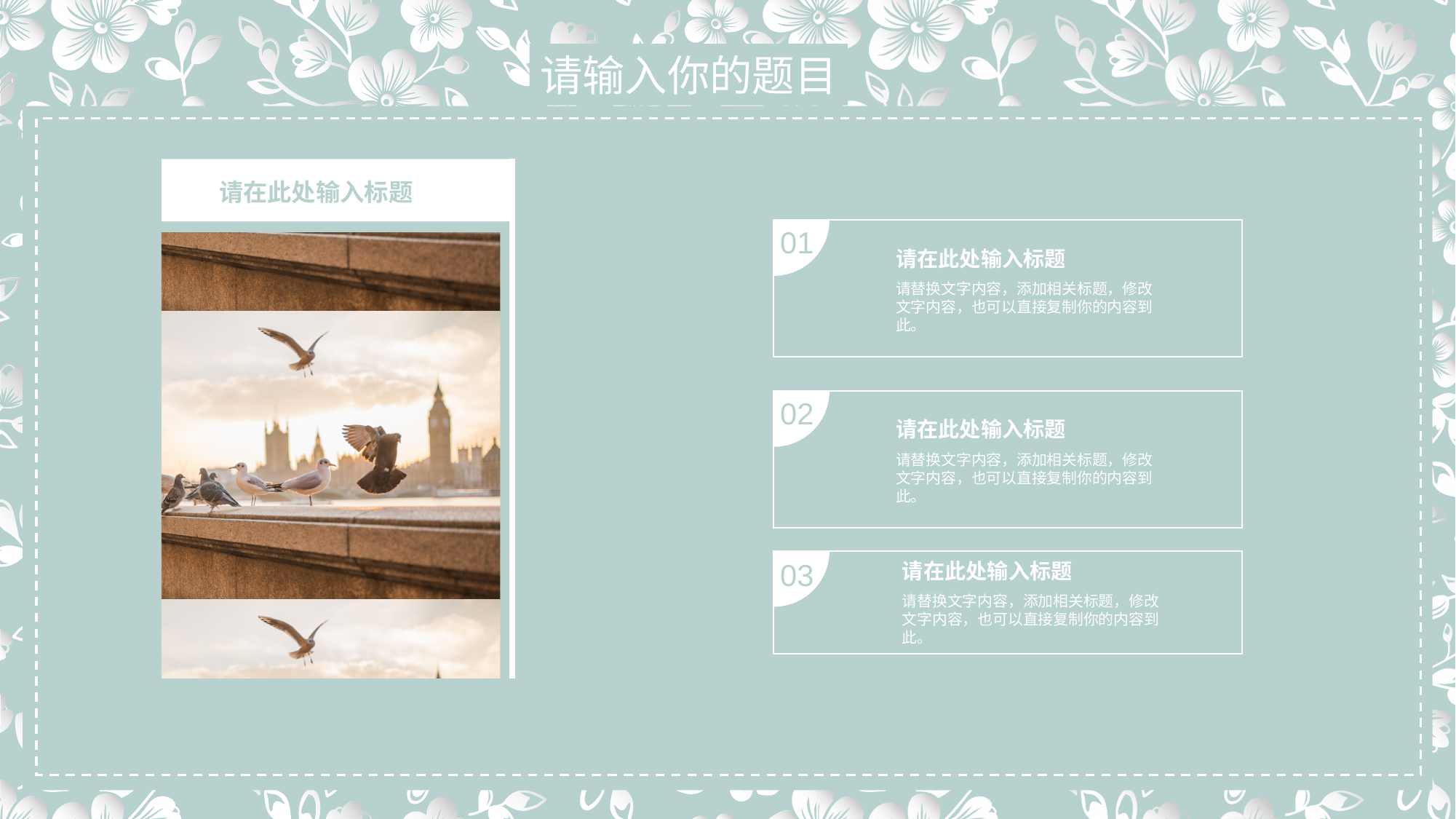

请在此处输入标题

01
请在此处输入标题
请替换文字内容，添加相关标题，修改文字内容，也可以直接复制你的内容到此。

02
请在此处输入标题
请替换文字内容，添加相关标题，修改文字内容，也可以直接复制你的内容到此。

03
请在此处输入标题
请替换文字内容，添加相关标题，修改文字内容，也可以直接复制你的内容到此。